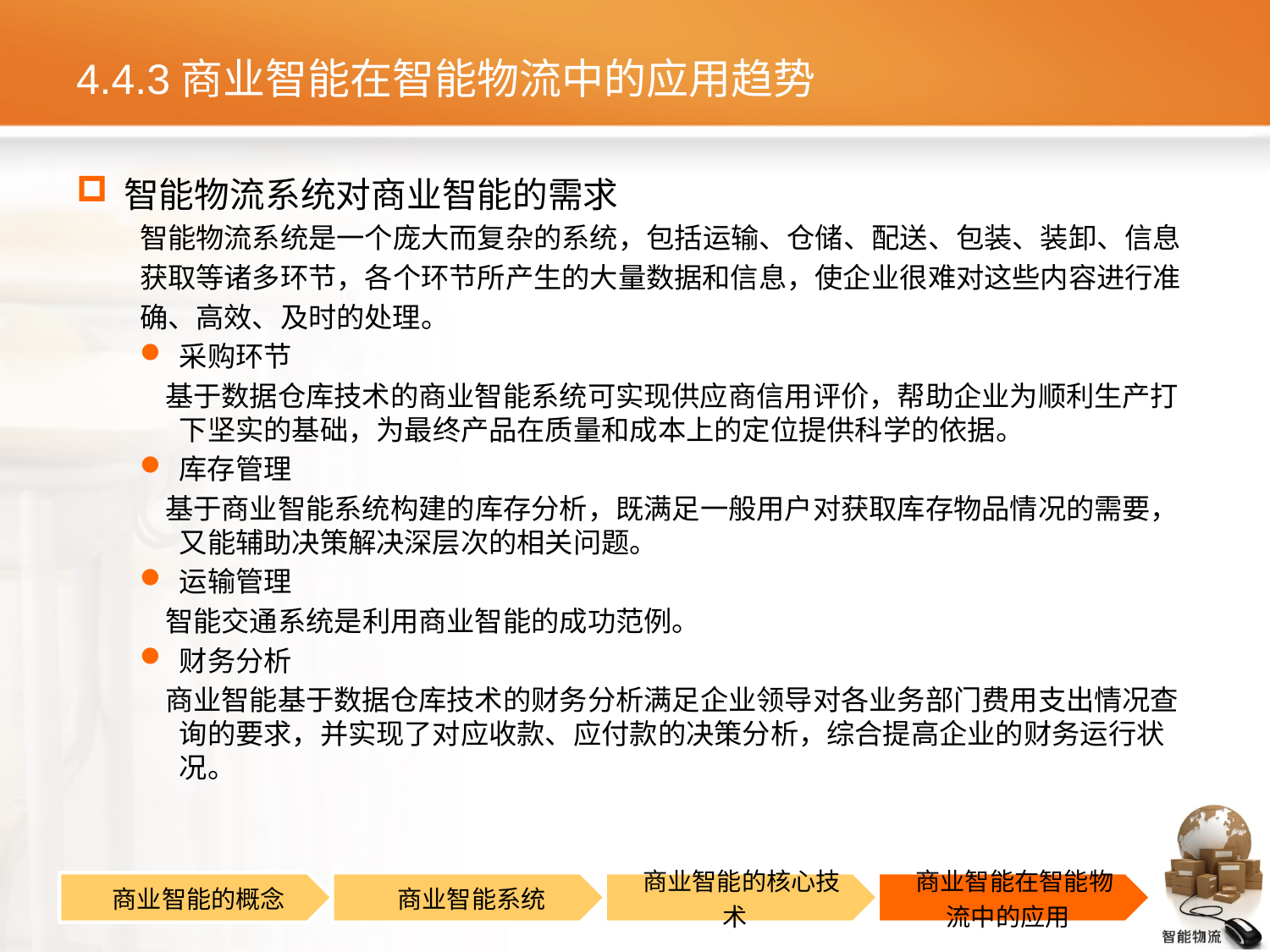

# 4.4.3商业智能在智能物流中的应用趋势
智能物流系统对商业智能的需求
智能物流系统是一个庞大而复杂的系统，包括运输、仓储、配送、包装、装卸、信息
获取等诸多环节，各个环节所产生的大量数据和信息，使企业很难对这些内容进行准
确、高效、及时的处理。
采购环节
   基于数据仓库技术的商业智能系统可实现供应商信用评价，帮助企业为顺利生产打下坚实的基础，为最终产品在质量和成本上的定位提供科学的依据。
库存管理
   基于商业智能系统构建的库存分析，既满足一般用户对获取库存物品情况的需要，又能辅助决策解决深层次的相关问题。
运输管理
   智能交通系统是利用商业智能的成功范例。
财务分析
   商业智能基于数据仓库技术的财务分析满足企业领导对各业务部门费用支出情况查询的要求，并实现了对应收款、应付款的决策分析，综合提高企业的财务运行状况。